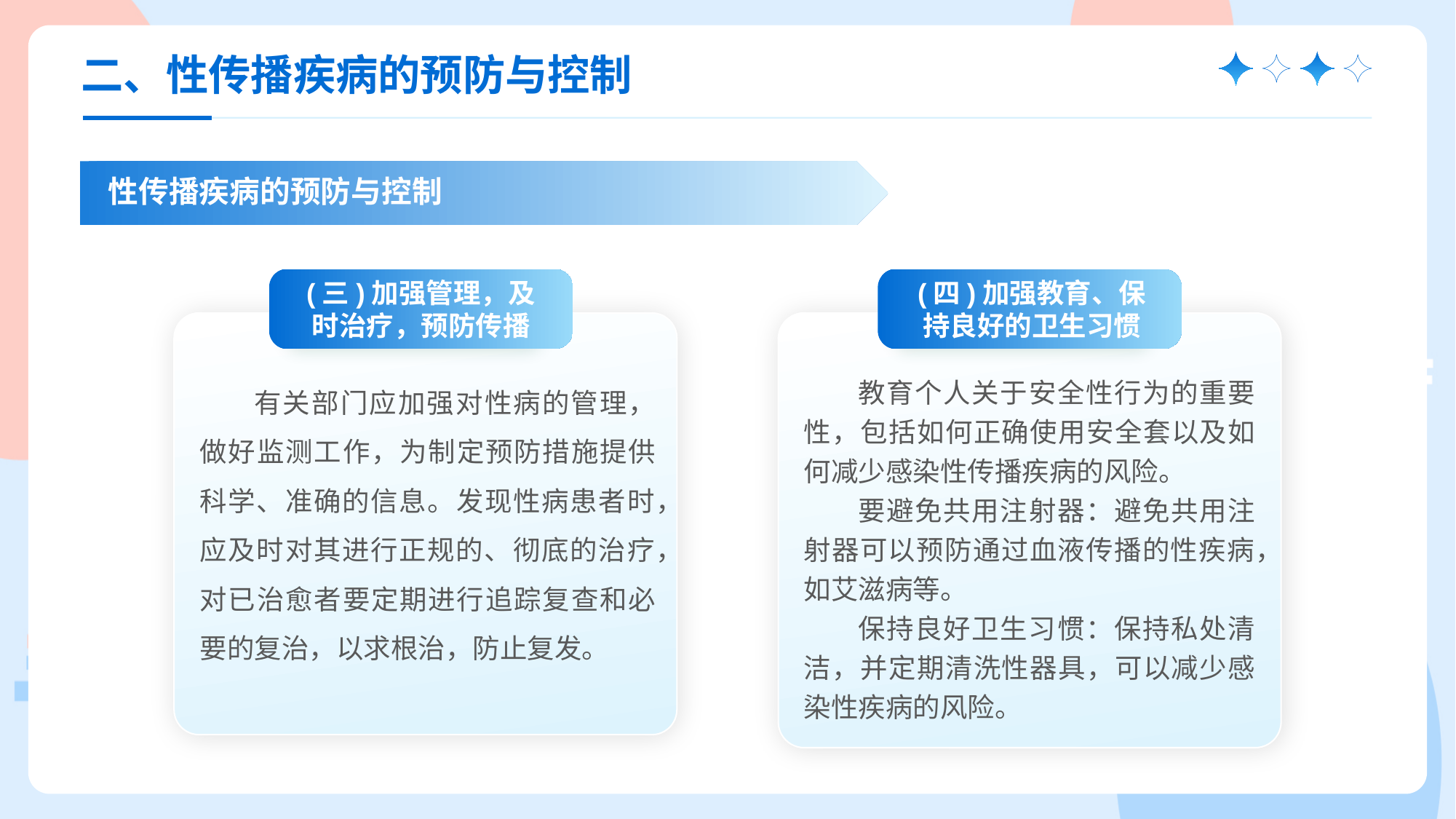

二、性传播疾病的预防与控制
性传播疾病的预防与控制

(三)加强管理，及时治疗，预防传播

有关部门应加强对性病的管理，做好监测工作，为制定预防措施提供科学、准确的信息。发现性病患者时，应及时对其进行正规的、彻底的治疗，对已治愈者要定期进行追踪复查和必要的复治，以求根治，防止复发。

(四)加强教育、保持良好的卫生习惯

教育个人关于安全性行为的重要性，包括如何正确使用安全套以及如何减少感染性传播疾病的风险。
要避免共用注射器：避免共用注射器可以预防通过血液传播的性疾病，如艾滋病等。
保持良好卫生习惯：保持私处清洁，并定期清洗性器具，可以减少感染性疾病的风险。